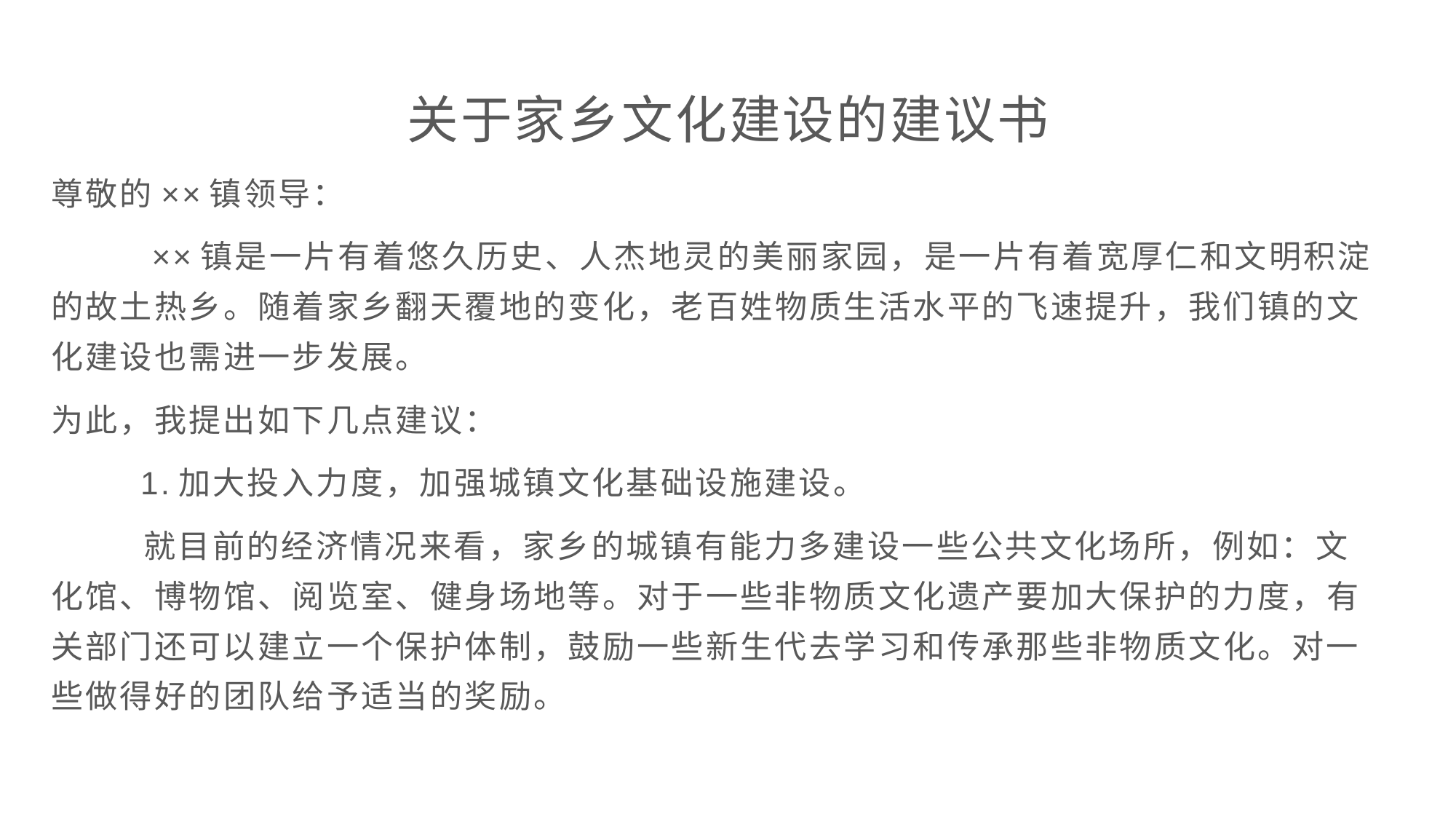

关于家乡文化建设的建议书
尊敬的××镇领导：
         ××镇是一片有着悠久历史、人杰地灵的美丽家园，是一片有着宽厚仁和文明积淀的故土热乡。随着家乡翻天覆地的变化，老百姓物质生活水平的飞速提升，我们镇的文化建设也需进一步发展。
为此，我提出如下几点建议：
        1.加大投入力度，加强城镇文化基础设施建设。
         就目前的经济情况来看，家乡的城镇有能力多建设一些公共文化场所，例如：文化馆、博物馆、阅览室、健身场地等。对于一些非物质文化遗产要加大保护的力度，有关部门还可以建立一个保护体制，鼓励一些新生代去学习和传承那些非物质文化。对一些做得好的团队给予适当的奖励。